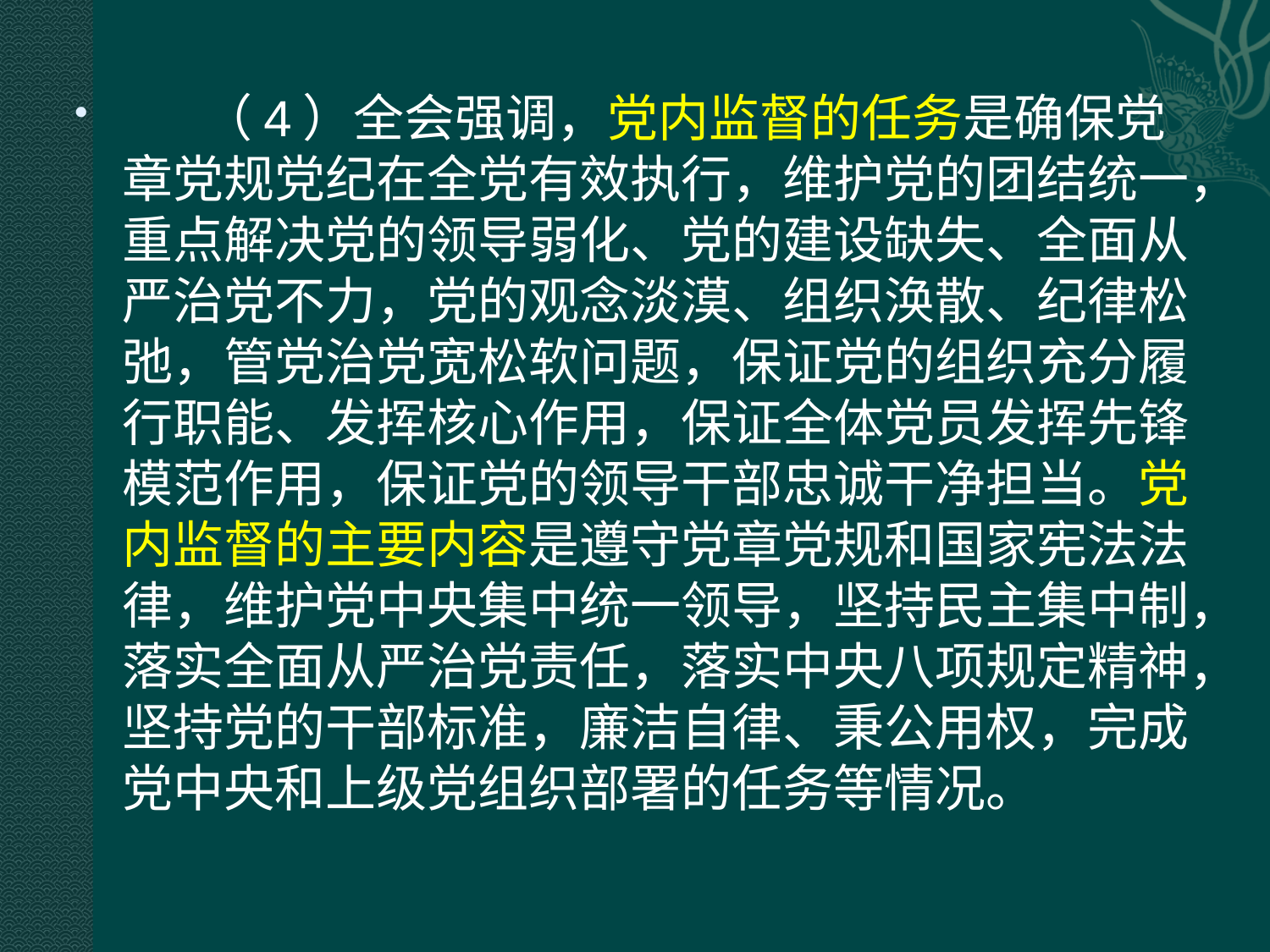

（4）全会强调，党内监督的任务是确保党章党规党纪在全党有效执行，维护党的团结统一，重点解决党的领导弱化、党的建设缺失、全面从严治党不力，党的观念淡漠、组织涣散、纪律松弛，管党治党宽松软问题，保证党的组织充分履行职能、发挥核心作用，保证全体党员发挥先锋模范作用，保证党的领导干部忠诚干净担当。党内监督的主要内容是遵守党章党规和国家宪法法律，维护党中央集中统一领导，坚持民主集中制，落实全面从严治党责任，落实中央八项规定精神，坚持党的干部标准，廉洁自律、秉公用权，完成党中央和上级党组织部署的任务等情况。